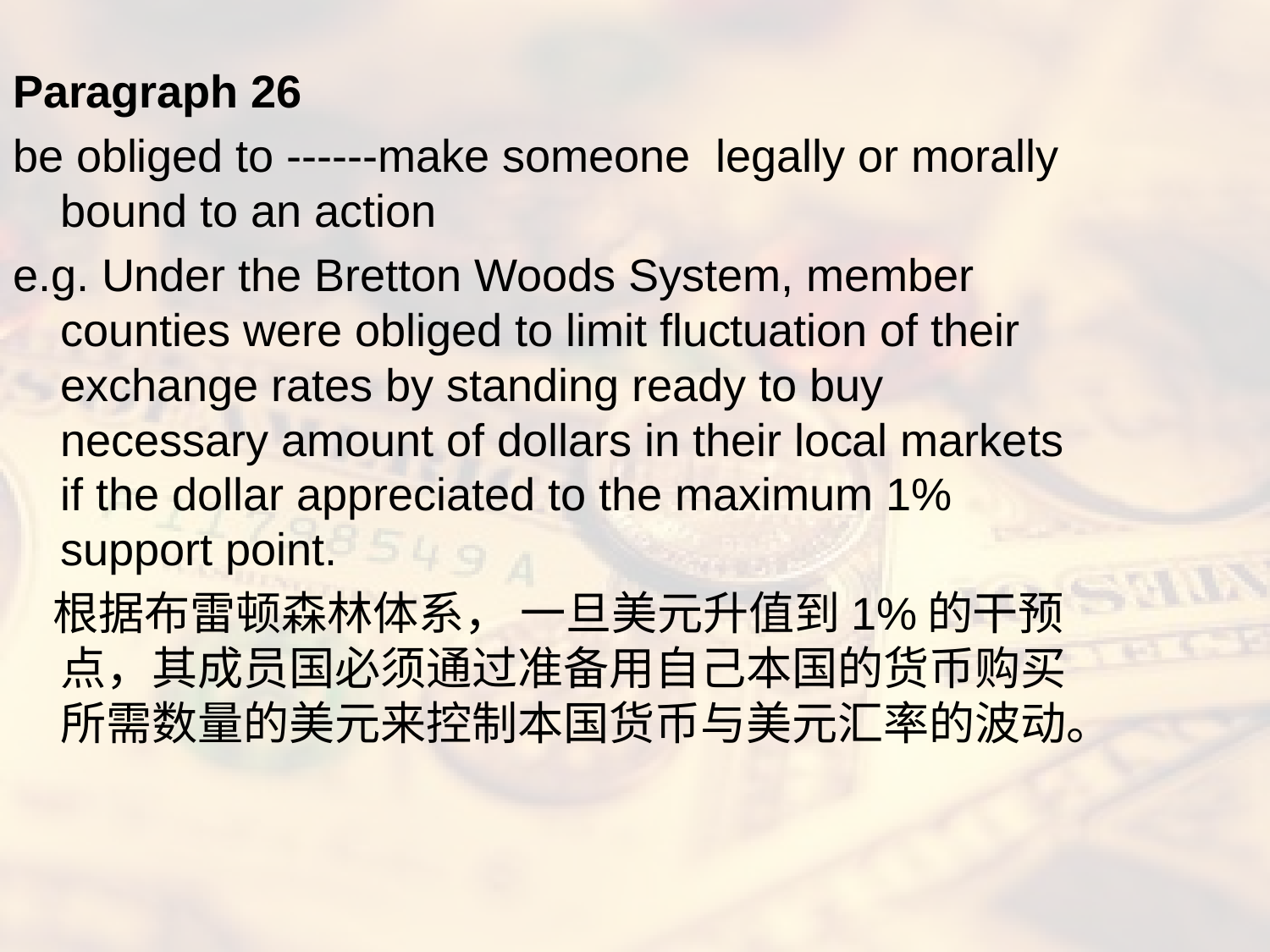

Paragraph 26
be obliged to ------make someone  legally or morally bound to an action
e.g. Under the Bretton Woods System, member  counties were obliged to limit fluctuation of their exchange rates by standing ready to buy necessary amount of dollars in their local markets if the dollar appreciated to the maximum 1% support point.
   根据布雷顿森林体系， 一旦美元升值到1%的干预点，其成员国必须通过准备用自己本国的货币购买所需数量的美元来控制本国货币与美元汇率的波动。

#